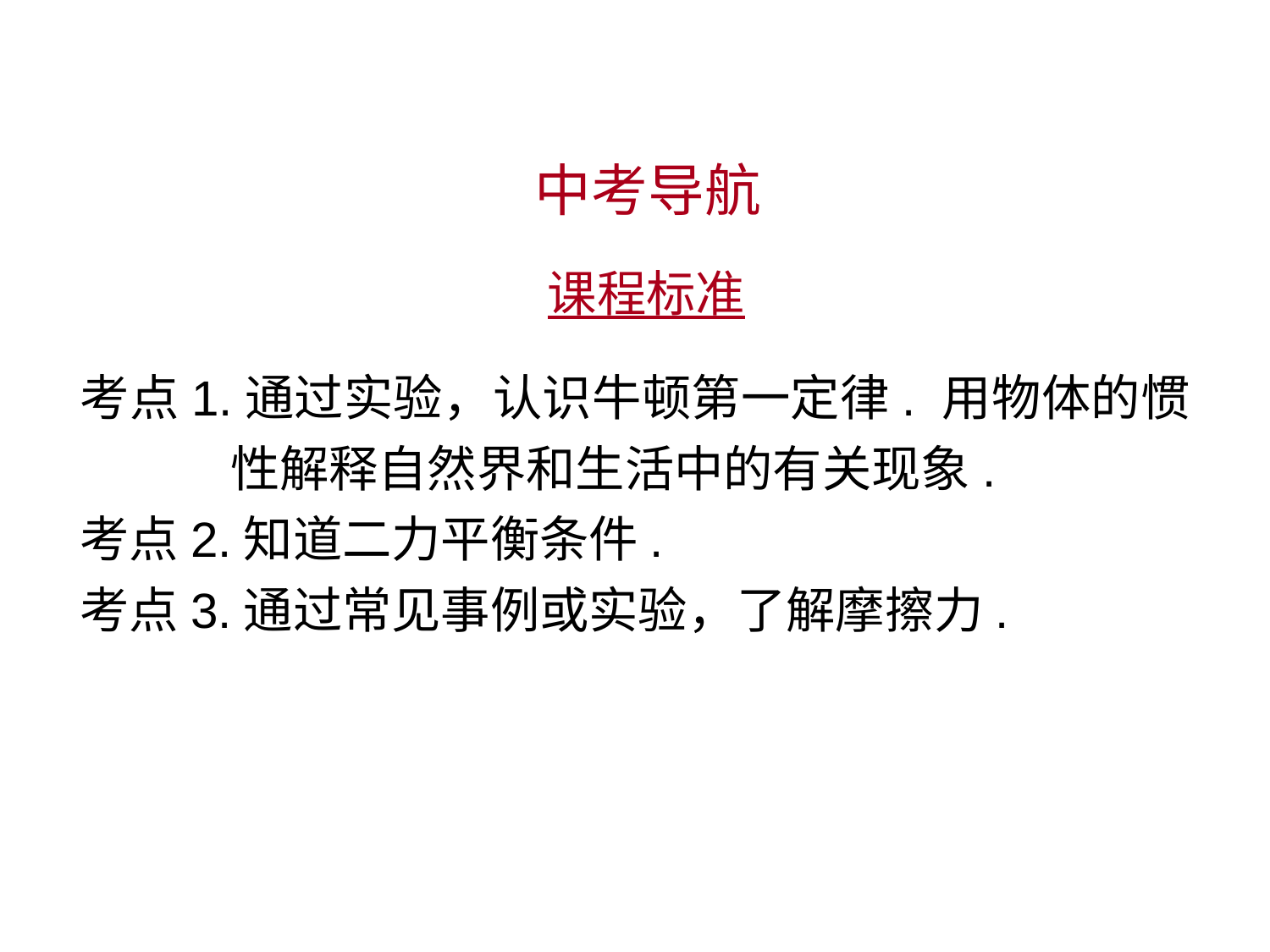

中考导航
 课程标准
考点1.通过实验，认识牛顿第一定律. 用物体的惯性解释自然界和生活中的有关现象.
考点2.知道二力平衡条件.
考点3.通过常见事例或实验，了解摩擦力.